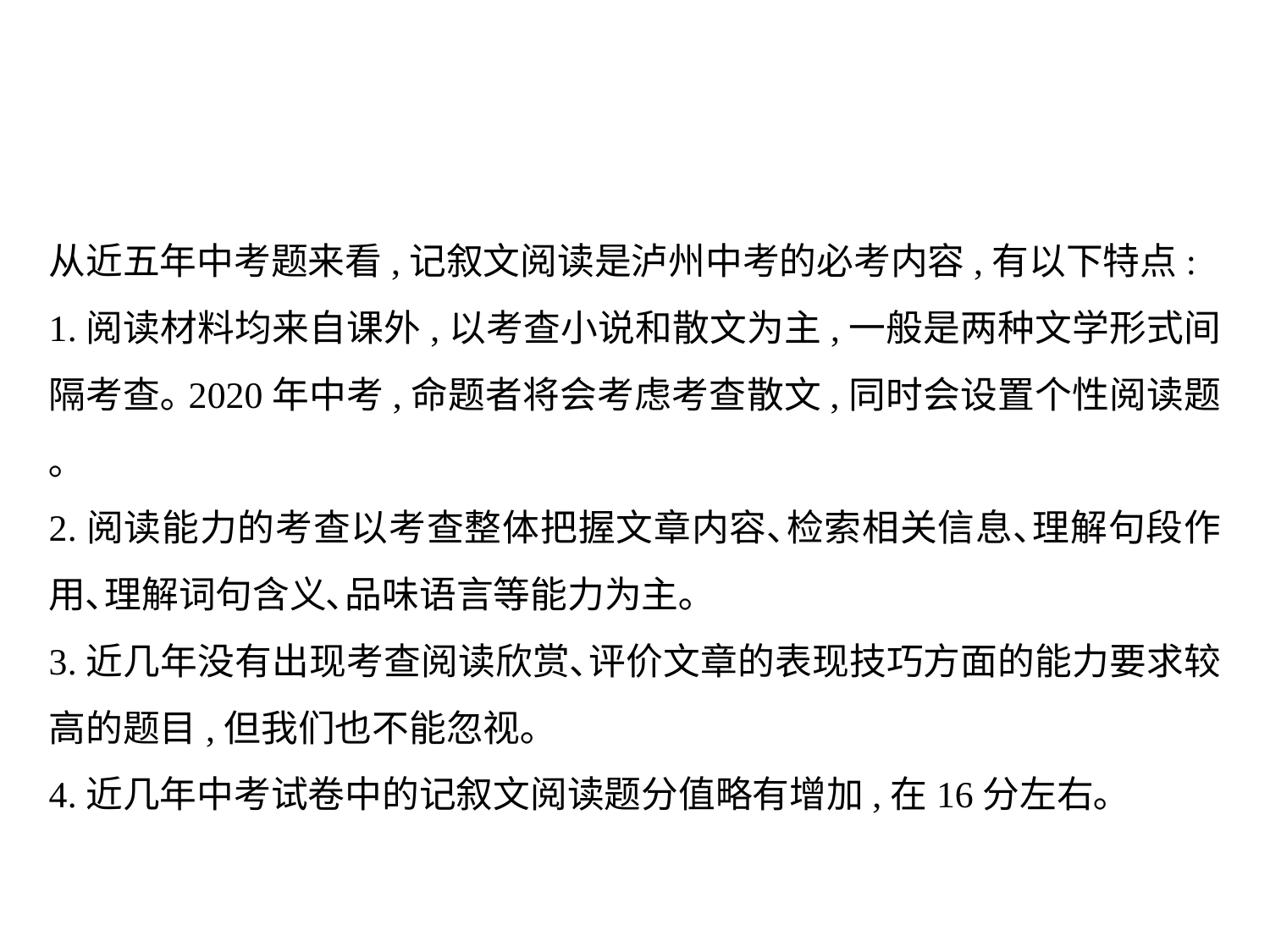

从近五年中考题来看,记叙文阅读是泸州中考的必考内容,有以下特点:
1.阅读材料均来自课外,以考查小说和散文为主,一般是两种文学形式间隔考查｡2020年中考,命题者将会考虑考查散文,同时会设置个性阅读题｡
2.阅读能力的考查以考查整体把握文章内容､检索相关信息､理解句段作用､理解词句含义､品味语言等能力为主｡
3.近几年没有出现考查阅读欣赏､评价文章的表现技巧方面的能力要求较高的题目,但我们也不能忽视｡
4.近几年中考试卷中的记叙文阅读题分值略有增加,在16分左右｡